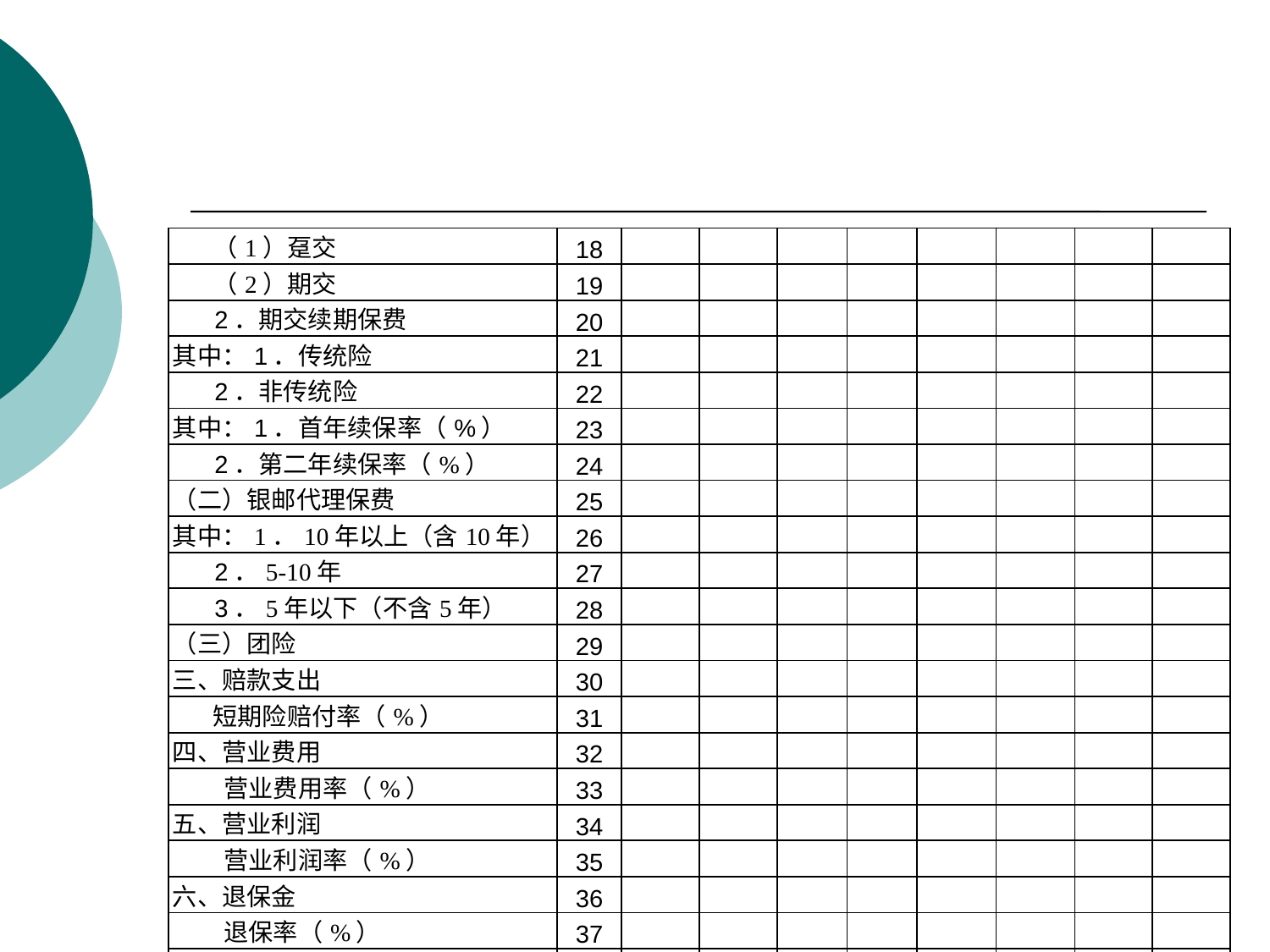

| （1）趸交 | 18 |  |  |  |  |  |  |  |  |
| --- | --- | --- | --- | --- | --- | --- | --- | --- | --- |
| （2）期交 | 19 |  |  |  |  |  |  |  |  |
| 2．期交续期保费 | 20 |  |  |  |  |  |  |  |  |
| 其中：1．传统险 | 21 |  |  |  |  |  |  |  |  |
| 2．非传统险 | 22 |  |  |  |  |  |  |  |  |
| 其中：1．首年续保率（%） | 23 |  |  |  |  |  |  |  |  |
| 2．第二年续保率（%） | 24 |  |  |  |  |  |  |  |  |
| （二）银邮代理保费 | 25 |  |  |  |  |  |  |  |  |
| 其中：1．10年以上（含10年） | 26 |  |  |  |  |  |  |  |  |
| 2．5-10年 | 27 |  |  |  |  |  |  |  |  |
| 3．5年以下（不含5年） | 28 |  |  |  |  |  |  |  |  |
| （三）团险 | 29 |  |  |  |  |  |  |  |  |
| 三、赔款支出 | 30 |  |  |  |  |  |  |  |  |
| 短期险赔付率（%） | 31 |  |  |  |  |  |  |  |  |
| 四、营业费用 | 32 |  |  |  |  |  |  |  |  |
| 营业费用率（%） | 33 |  |  |  |  |  |  |  |  |
| 五、营业利润 | 34 |  |  |  |  |  |  |  |  |
| 营业利润率（%） | 35 |  |  |  |  |  |  |  |  |
| 六、退保金 | 36 |  |  |  |  |  |  |  |  |
| 退保率（%） | 37 |  |  |  |  |  |  |  |  |
| 七、销售最好的长险险种占比（%） | 38 |  |  |  |  |  |  |  |  |